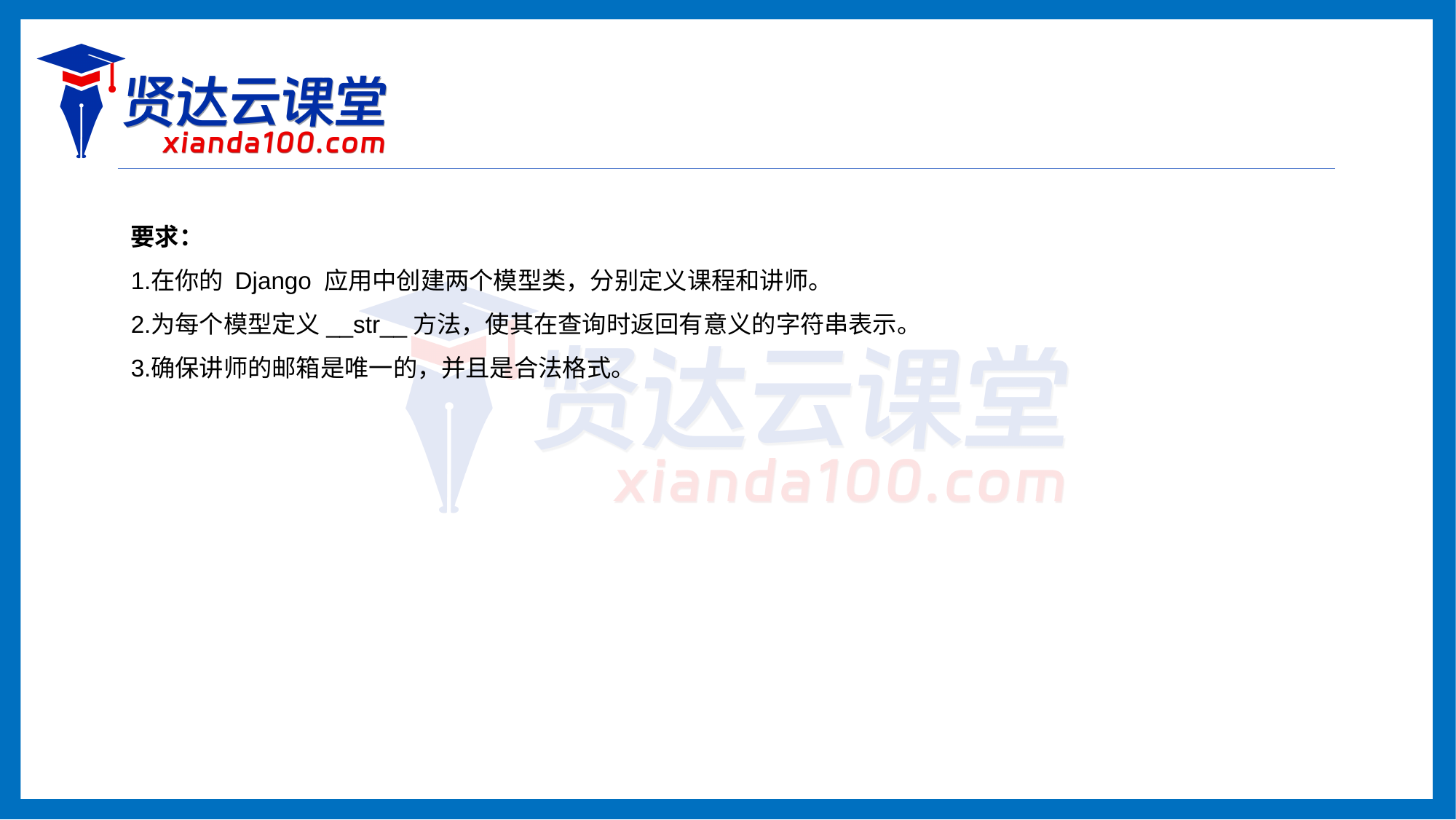

要求：
在你的 Django 应用中创建两个模型类，分别定义课程和讲师。
为每个模型定义__str__方法，使其在查询时返回有意义的字符串表示。
确保讲师的邮箱是唯一的，并且是合法格式。